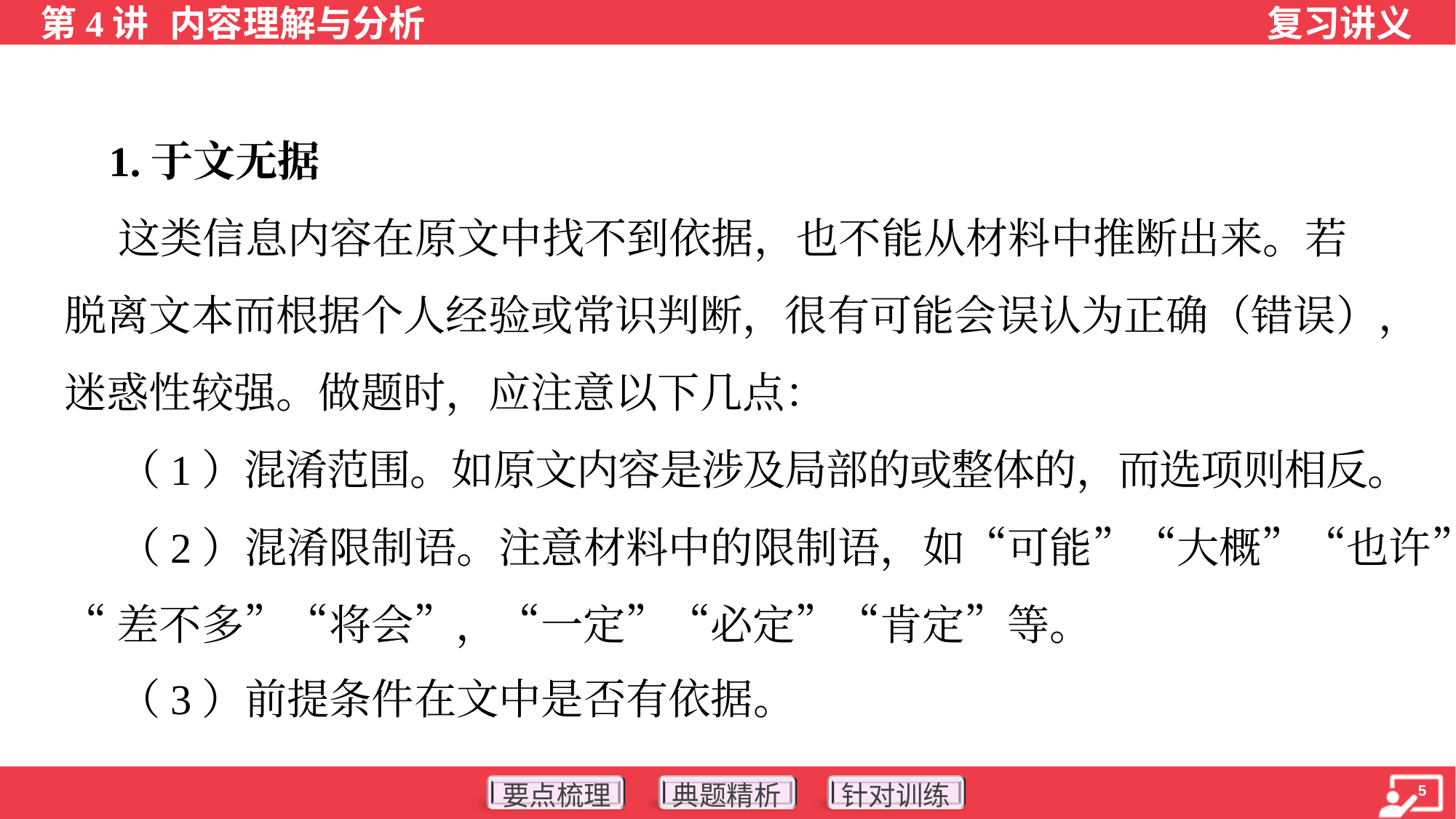

1.于文无据
    这类信息内容在原文中找不到依据，也不能从材料中推断出来。若
脱离文本而根据个人经验或常识判断，很有可能会误认为正确（错误），
迷惑性较强。做题时，应注意以下几点：
    （1）混淆范围。如原文内容是涉及局部的或整体的，而选项则相反。
    （2）混淆限制语。注意材料中的限制语，如“可能”“大概”“也许”
“差不多”“将会”，“一定”“必定”“肯定”等。
    （3）前提条件在文中是否有依据。